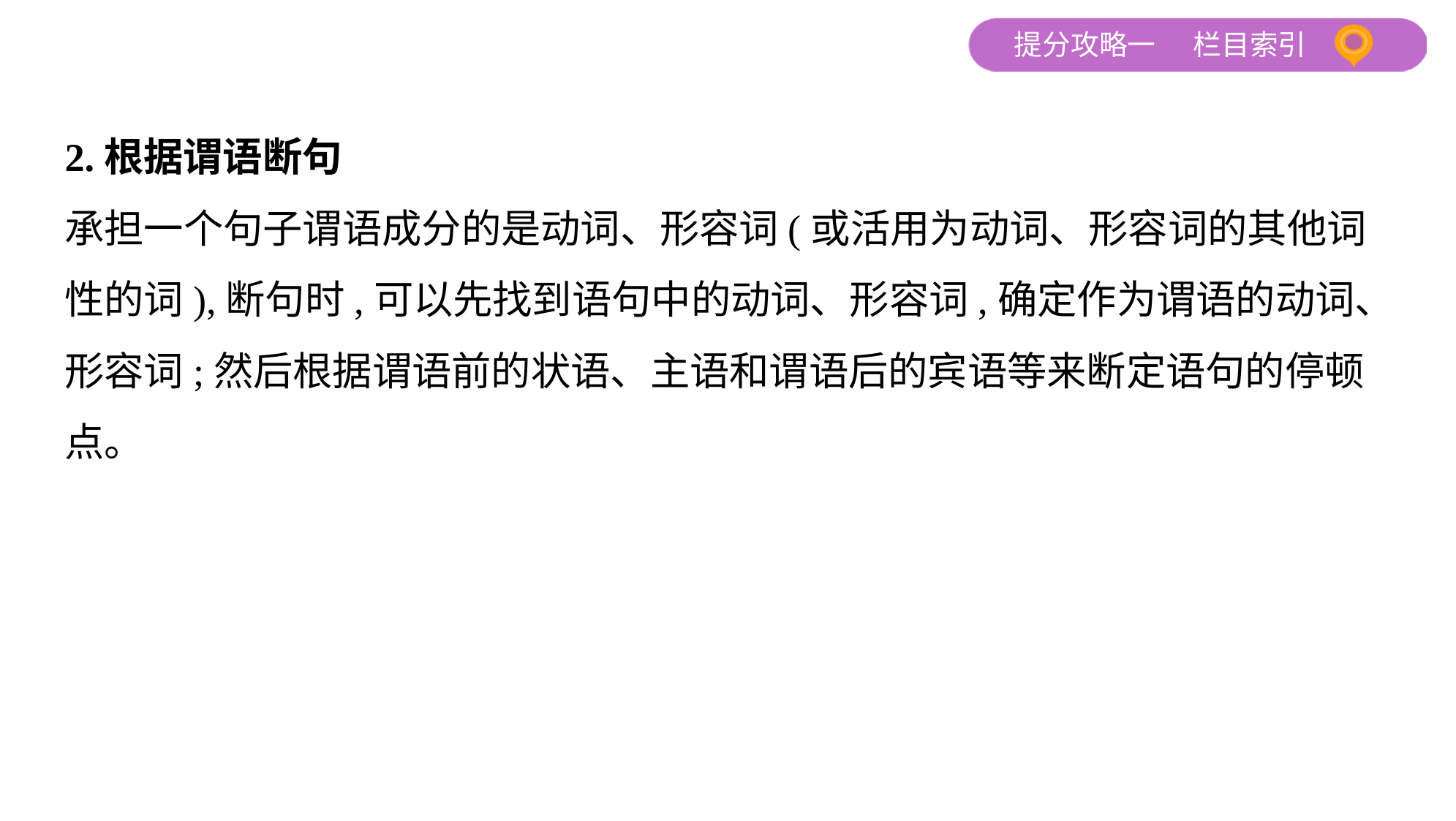

2.根据谓语断句
承担一个句子谓语成分的是动词、形容词(或活用为动词、形容词的其他词
性的词),断句时,可以先找到语句中的动词、形容词,确定作为谓语的动词、
形容词;然后根据谓语前的状语、主语和谓语后的宾语等来断定语句的停顿
点。